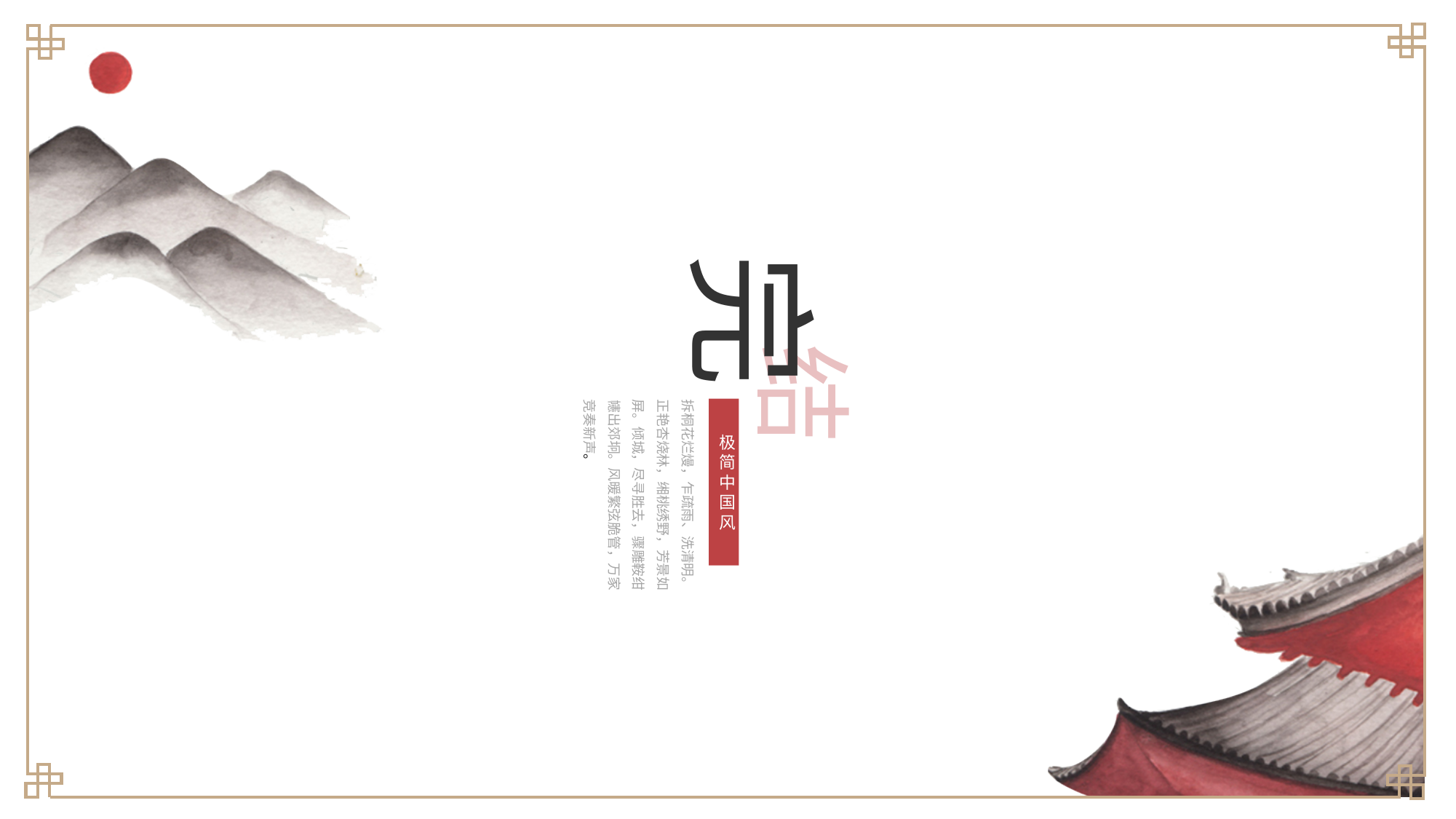

完
结
拆桐花烂熳，乍疏雨、洗清明。正艳杏烧林，缃桃绣野，芳景如屏。倾城，尽寻胜去，骤雕鞍绀幰出郊坰。风暖繁弦脆管，万家竞奏新声。
极简中国风